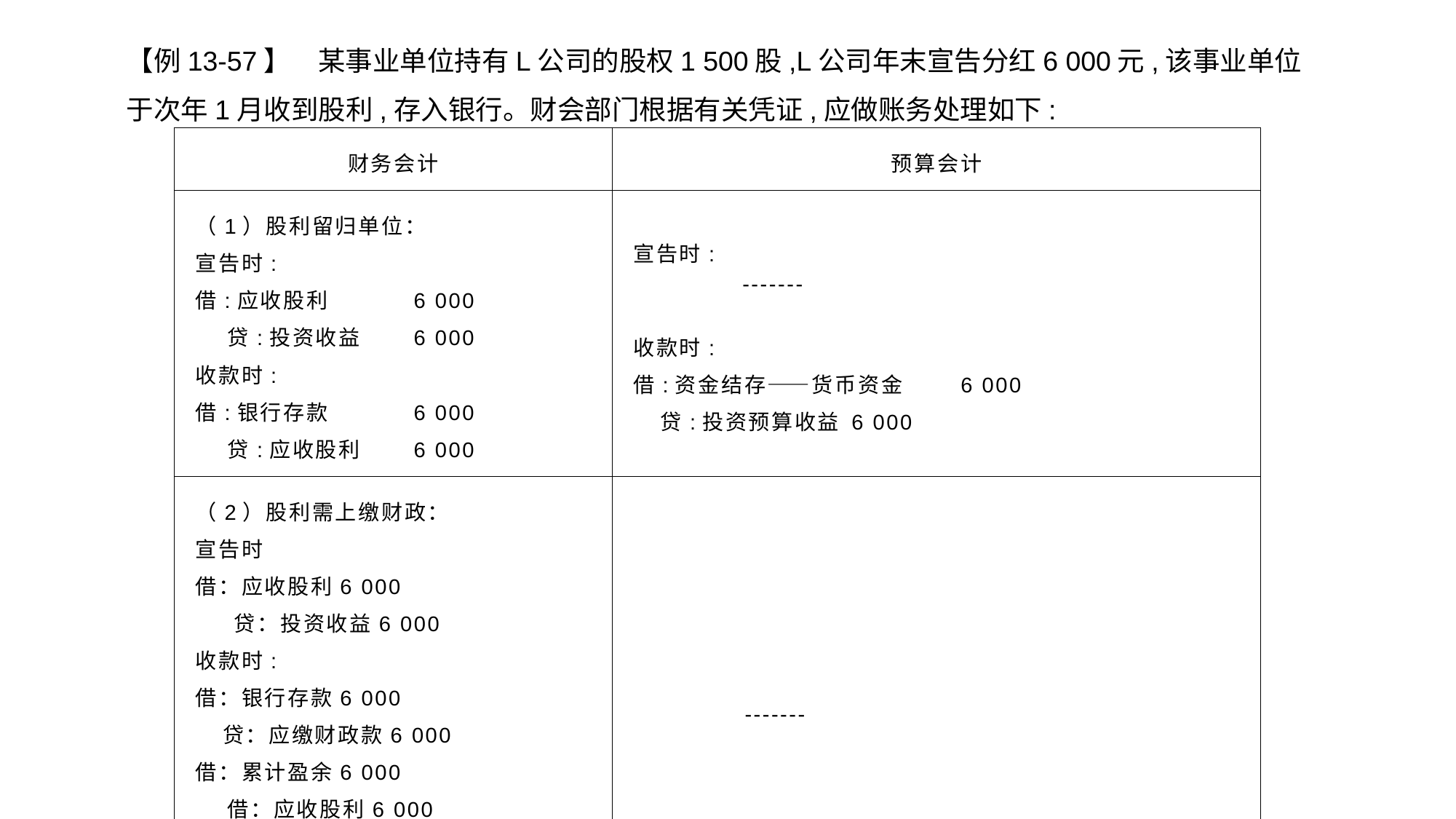

【例13-57】　某事业单位持有L公司的股权1 500股,L公司年末宣告分红6 000元,该事业单位于次年1月收到股利,存入银行。财会部门根据有关凭证,应做账务处理如下:
| 财务会计 | 预算会计 |
| --- | --- |
| （1）股利留归单位： 宣告时: 借:应收股利 6 000 贷:投资收益 6 000 收款时: 借:银行存款 6 000 贷:应收股利 6 000 | 宣告时: -------   收款时: 借:资金结存——货币资金 6 000 贷:投资预算收益 6 000 |
| （2）股利需上缴财政： 宣告时 借：应收股利6 000 贷：投资收益6 000 收款时: 借：银行存款6 000 贷：应缴财政款6 000 借：累计盈余6 000 借：应收股利6 000 上缴财政款时： 借：应缴财政款6 000 贷：银行存款6 000 | ------- |